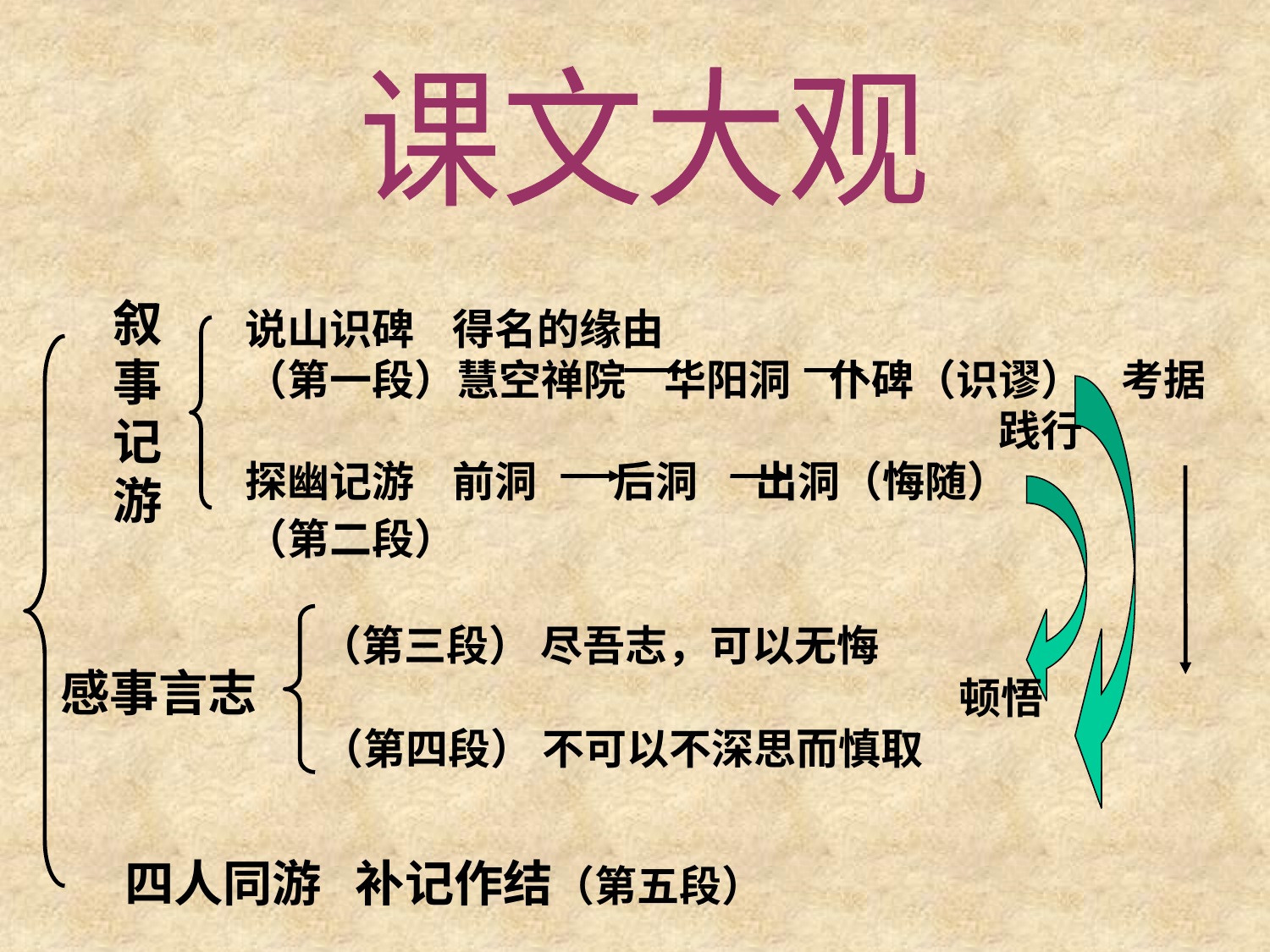

#
课文大观
叙事记游
说山识碑    得名的缘由
（第一段）慧空禅院    华阳洞    仆碑（识谬）    考据
                                                                              践行
探幽记游    前洞        后洞      出洞（悔随）
（第二段）

               （第三段） 尽吾志，可以无悔
                                                                                     顿悟
                  （第四段） 不可以不深思而慎取

感事言志
四人同游   补记作结（第五段）